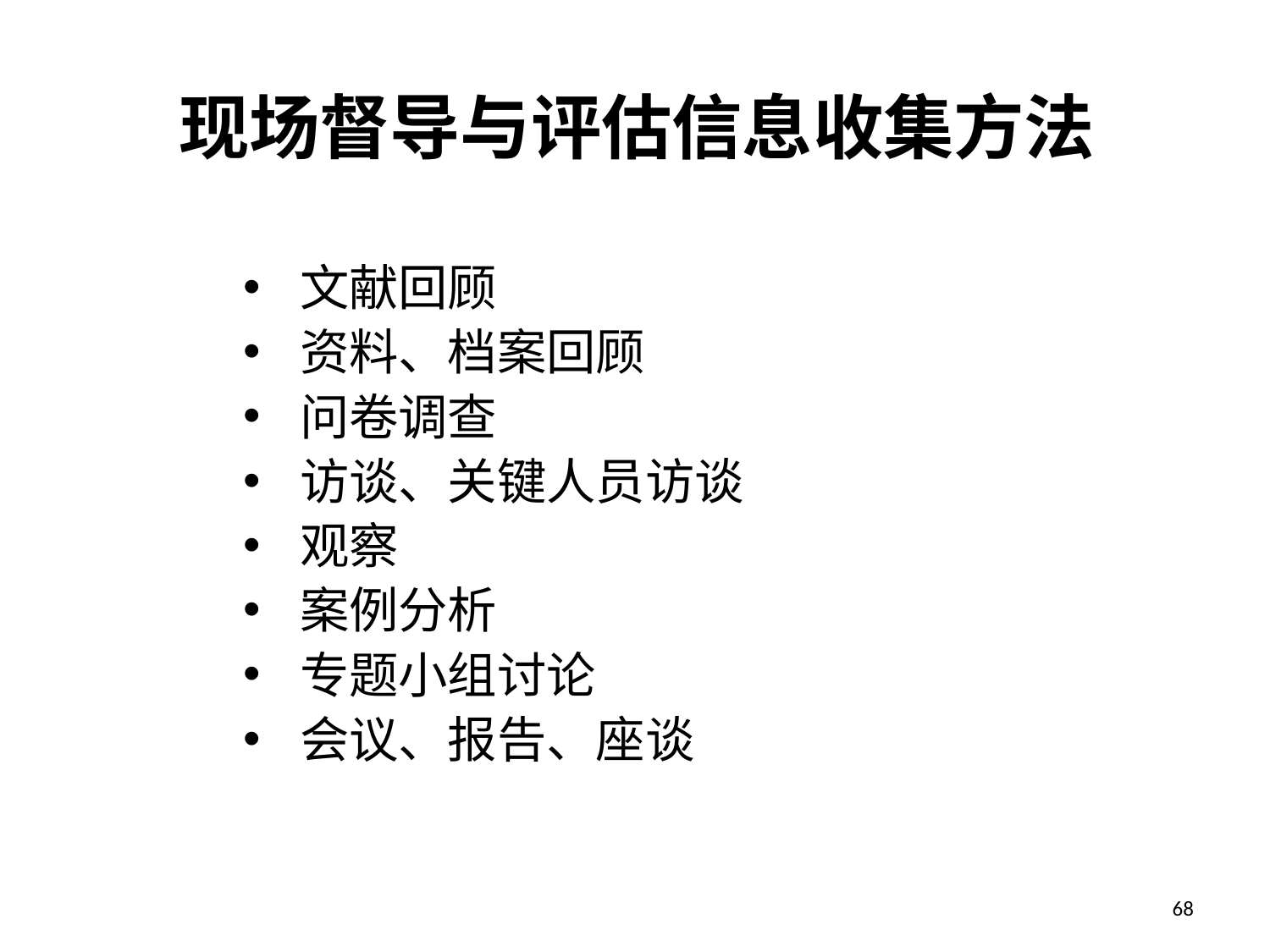

# 现场督导与评估信息收集方法
文献回顾
资料、档案回顾
问卷调查
访谈、关键人员访谈
观察
案例分析
专题小组讨论
会议、报告、座谈
68